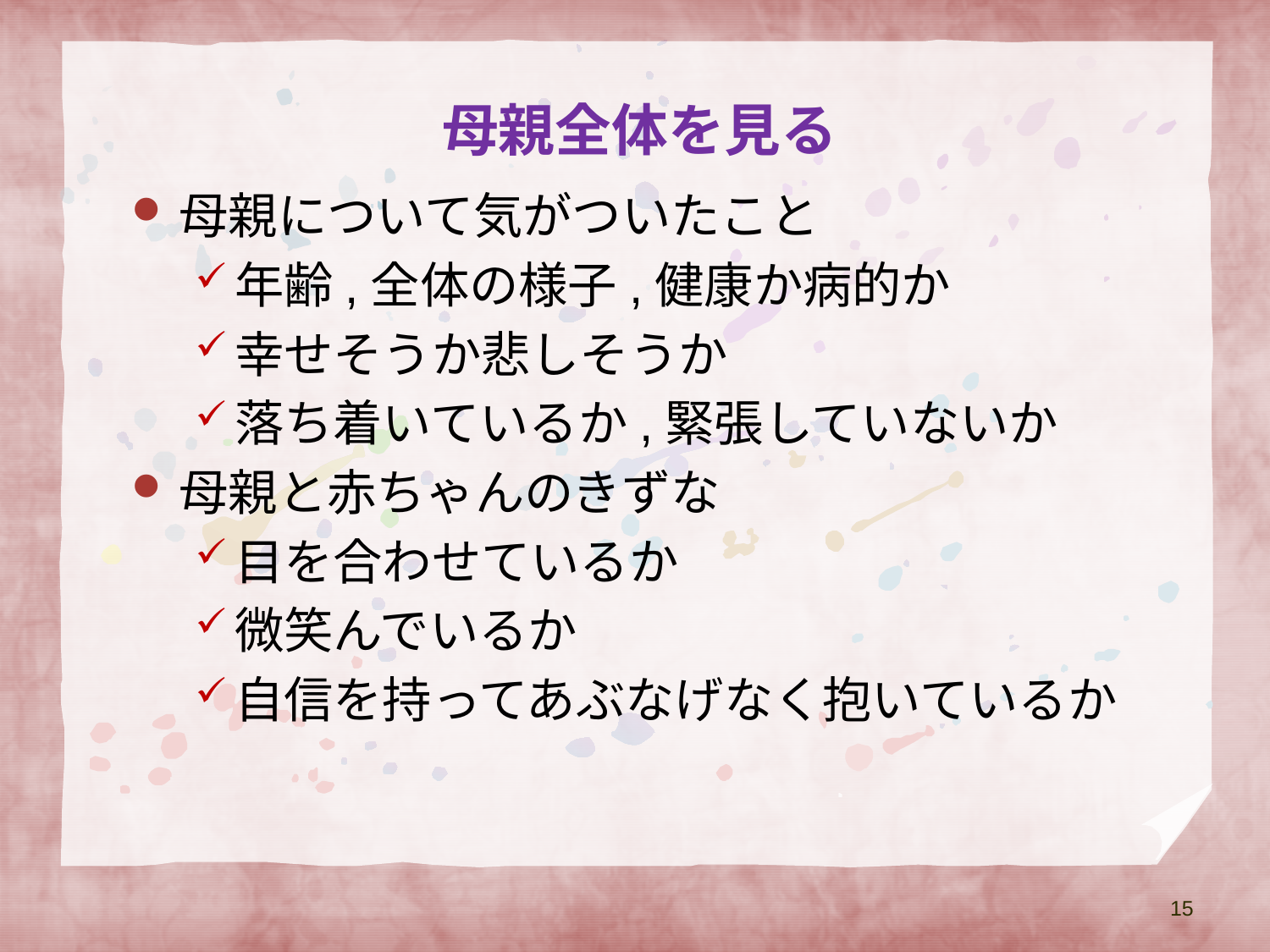

# 母親全体を見る
母親について気がついたこと
年齢,全体の様子,健康か病的か
幸せそうか悲しそうか
落ち着いているか,緊張していないか
母親と赤ちゃんのきずな
目を合わせているか
微笑んでいるか
自信を持ってあぶなげなく抱いているか
15